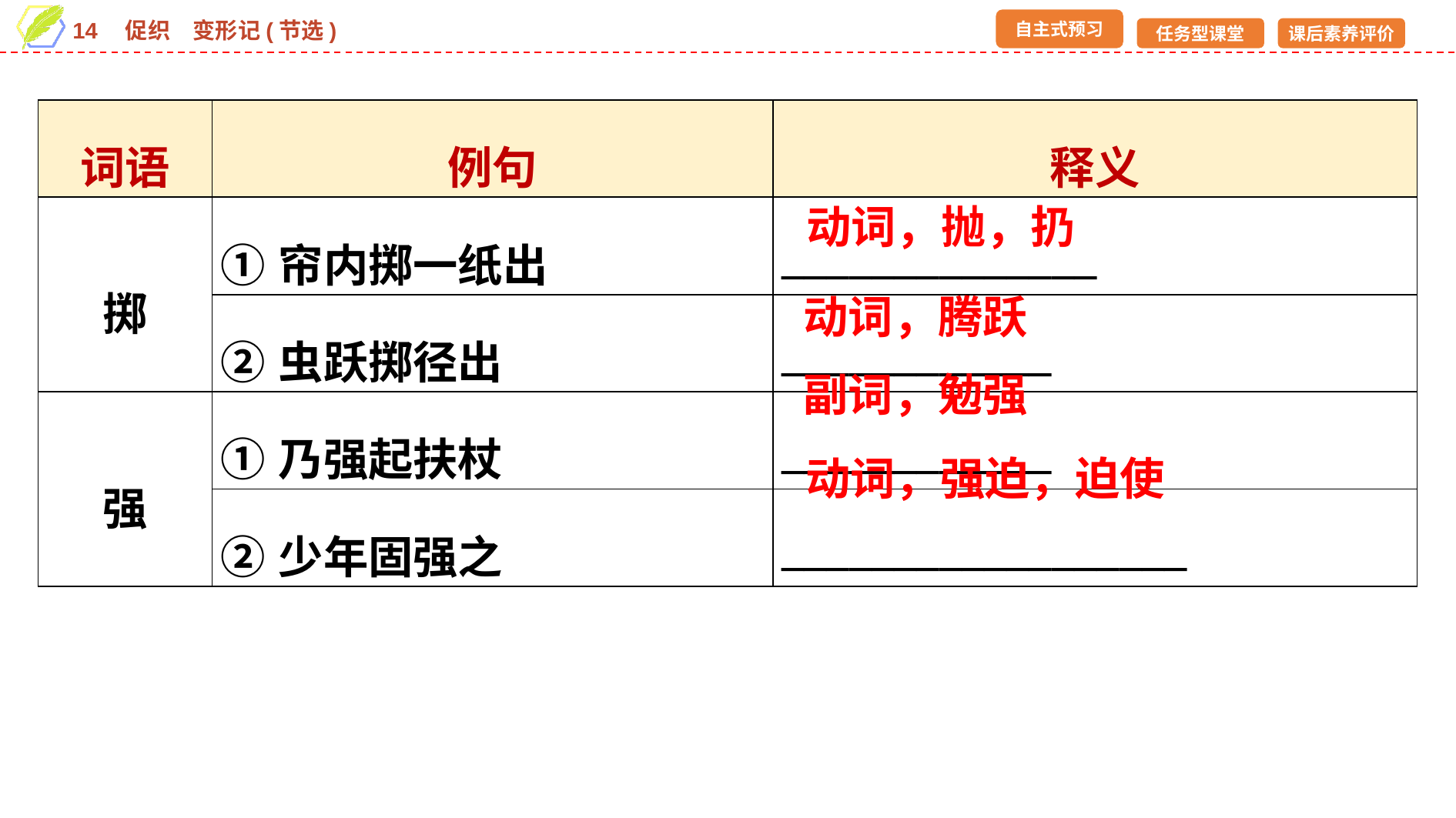

| 词语 | 例句 | 释义 |
| --- | --- | --- |
| 掷 | ①帘内掷一纸出 | \_\_\_\_\_\_\_\_\_\_\_\_\_\_ |
|  | ②虫跃掷径出 | \_\_\_\_\_\_\_\_\_\_\_\_ |
| 强 | ①乃强起扶杖 | \_\_\_\_\_\_\_\_\_\_\_\_ |
|  | ②少年固强之 | \_\_\_\_\_\_\_\_\_\_\_\_\_\_\_\_\_\_ |
动词，抛，扔
动词，腾跃
副词，勉强
动词，强迫，迫使